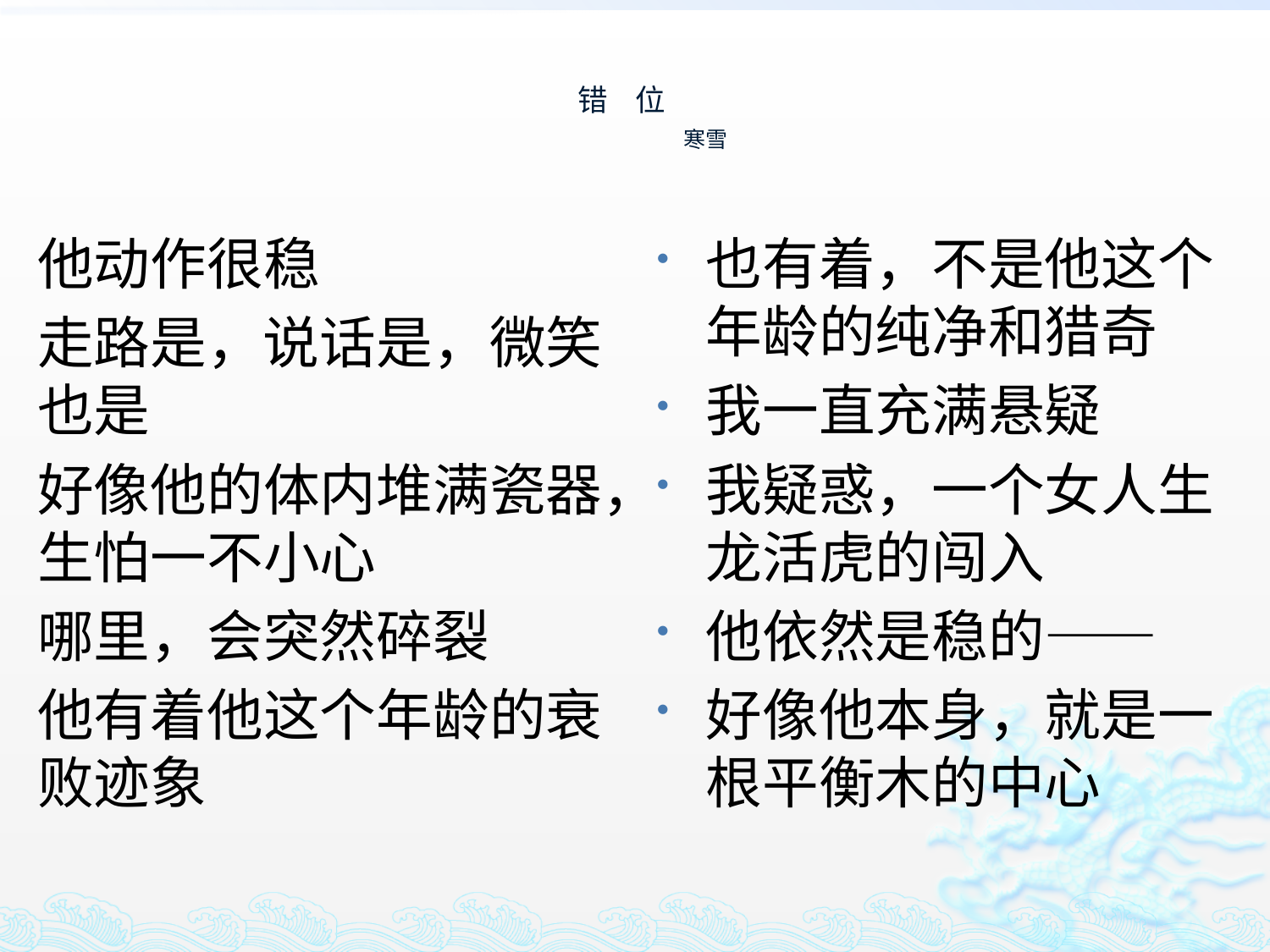

# 错    位 寒雪
他动作很稳
走路是，说话是，微笑也是
好像他的体内堆满瓷器，生怕一不小心
哪里，会突然碎裂
他有着他这个年龄的衰败迹象

也有着，不是他这个年龄的纯净和猎奇
我一直充满悬疑
我疑惑，一个女人生龙活虎的闯入
他依然是稳的——
好像他本身，就是一根平衡木的中心